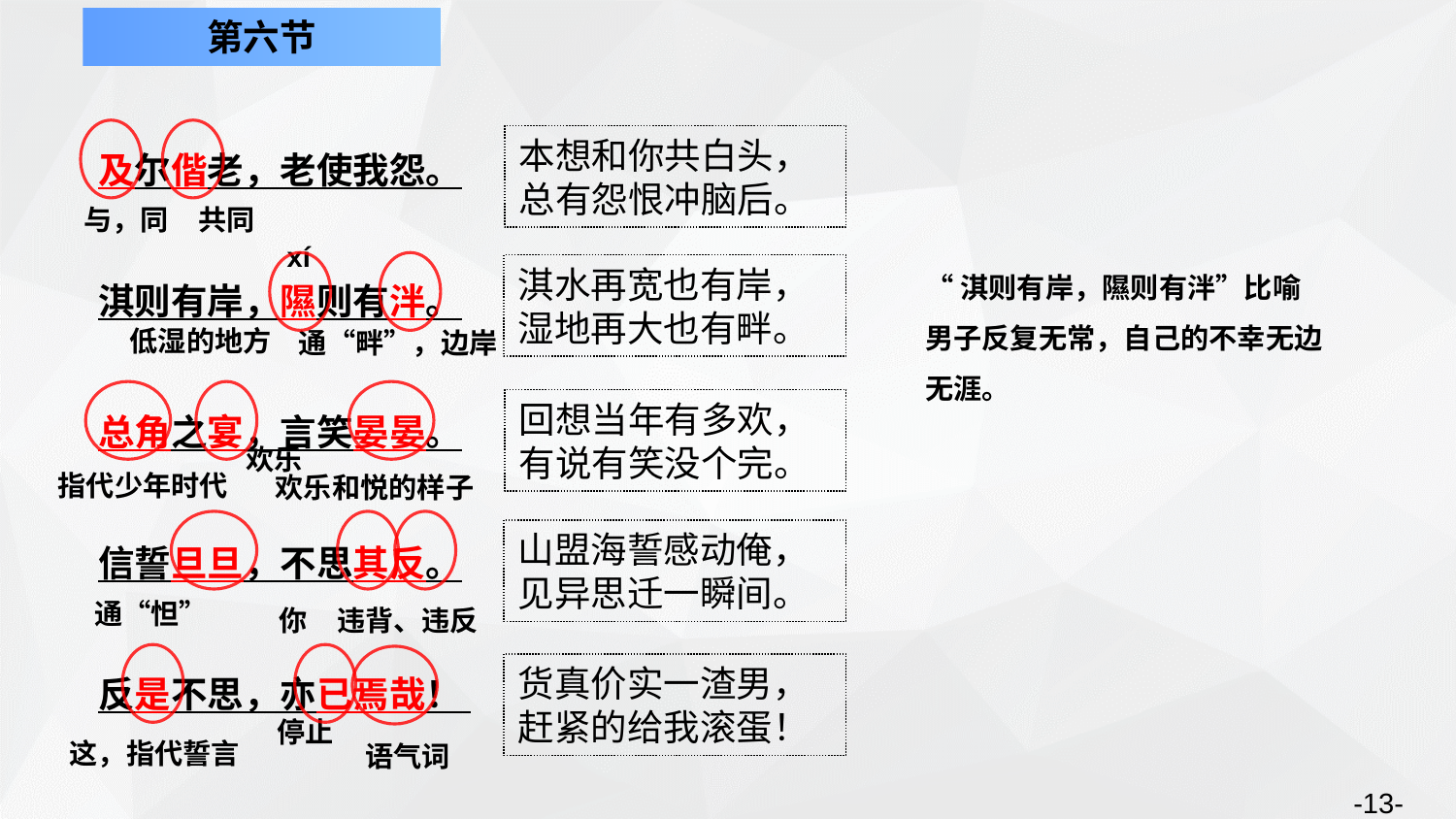

第六节
及尔偕老，老使我怨。

淇则有岸，隰则有泮。

总角之宴，言笑晏晏。

信誓旦旦，不思其反。

反是不思，亦已焉哉！

本想和你共白头，
总有怨恨冲脑后。
共同
与，同
xí
“淇则有岸，隰则有泮”比喻男子反复无常，自己的不幸无边无涯。

淇水再宽也有岸，
湿地再大也有畔。
低湿的地方
通“畔”，边岸

回想当年有多欢，
有说有笑没个完。
欢乐
指代少年时代
欢乐和悦的样子

山盟海誓感动俺，
见异思迁一瞬间。
通“怛”
你
违背、违反

货真价实一渣男，
赶紧的给我滚蛋！
停止
这，指代誓言
语气词
-13-